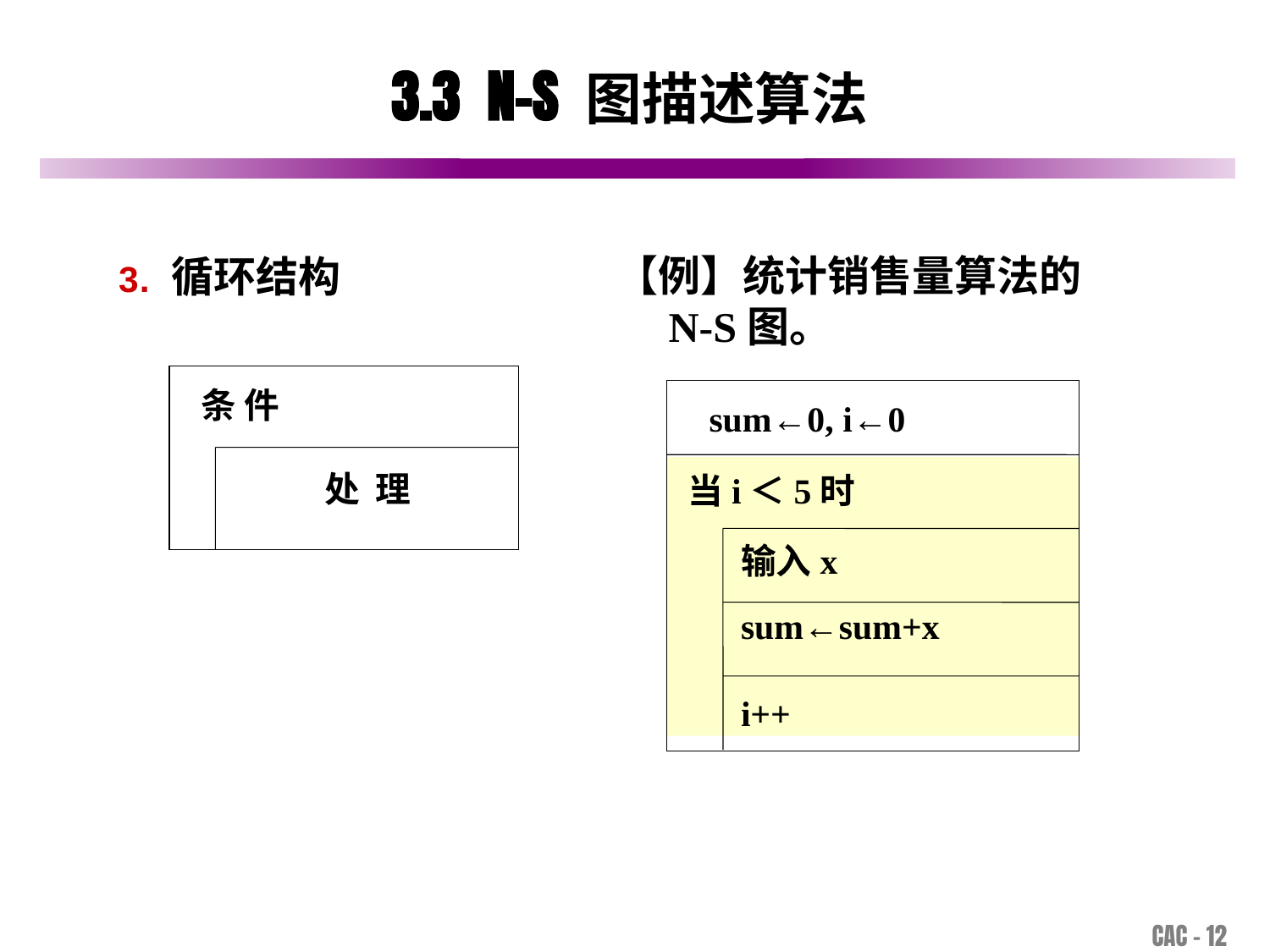

# 3.3  N-S 图描述算法
循环结构
【例】统计销售量算法的N-S图。

sum←0, i←0

当i＜5时
输入x
sum←sum+x
i++
条 件

处  理
12